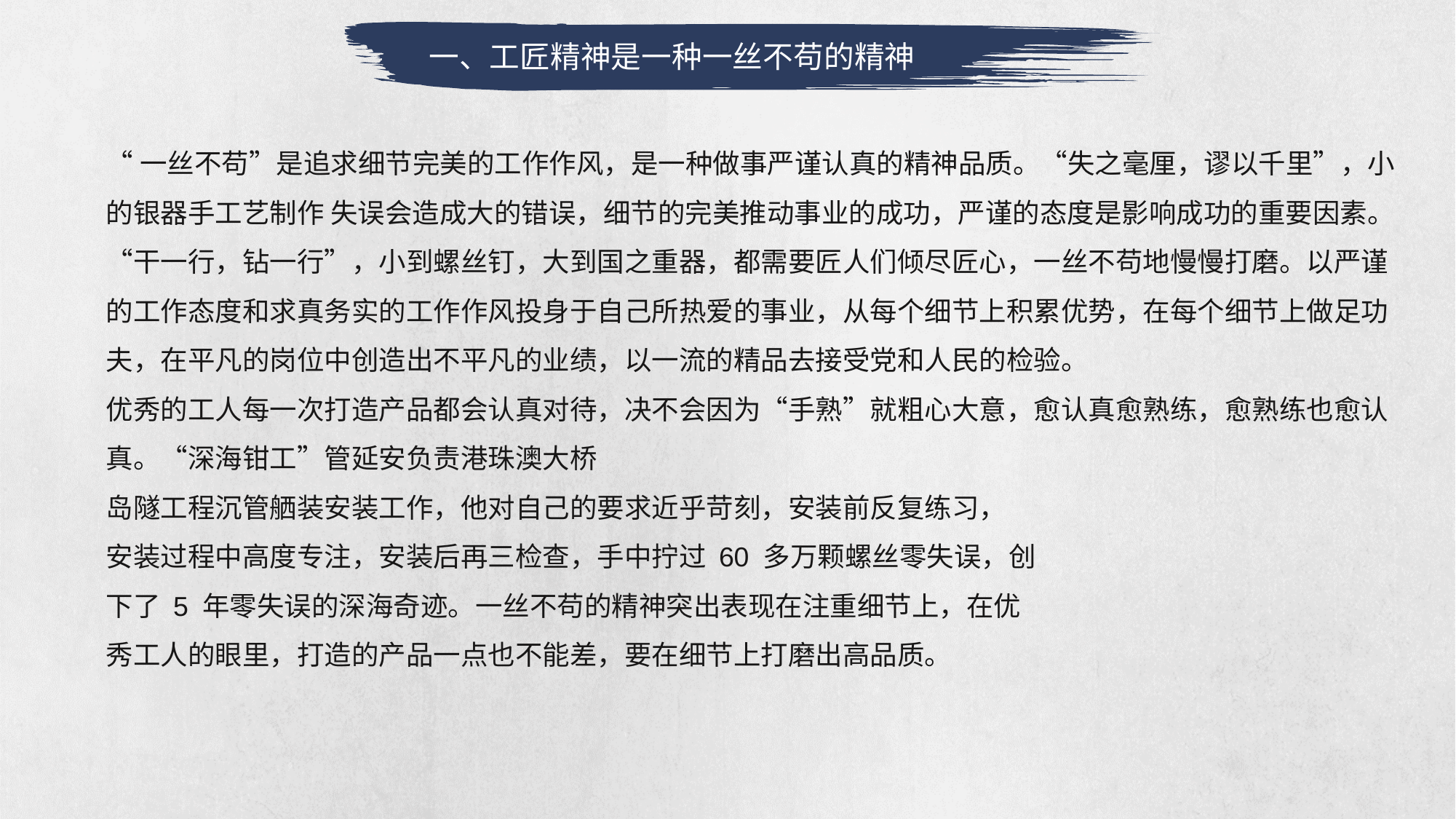

一、工匠精神是一种一丝不苟的精神
“一丝不苟”是追求细节完美的工作作风，是一种做事严谨认真的精神品质。“失之毫厘，谬以千里”，小的银器手工艺制作 失误会造成大的错误，细节的完美推动事业的成功，严谨的态度是影响成功的重要因素。“干一行，钻一行”，小到螺丝钉，大到国之重器，都需要匠人们倾尽匠心，一丝不苟地慢慢打磨。以严谨的工作态度和求真务实的工作作风投身于自己所热爱的事业，从每个细节上积累优势，在每个细节上做足功夫，在平凡的岗位中创造出不平凡的业绩，以一流的精品去接受党和人民的检验。
优秀的工人每一次打造产品都会认真对待，决不会因为“手熟”就粗心大意，愈认真愈熟练，愈熟练也愈认真。“深海钳工”管延安负责港珠澳大桥
岛隧工程沉管舾装安装工作，他对自己的要求近乎苛刻，安装前反复练习，
安装过程中高度专注，安装后再三检查，手中拧过 60 多万颗螺丝零失误，创
下了 5 年零失误的深海奇迹。一丝不苟的精神突出表现在注重细节上，在优
秀工人的眼里，打造的产品一点也不能差，要在细节上打磨出高品质。